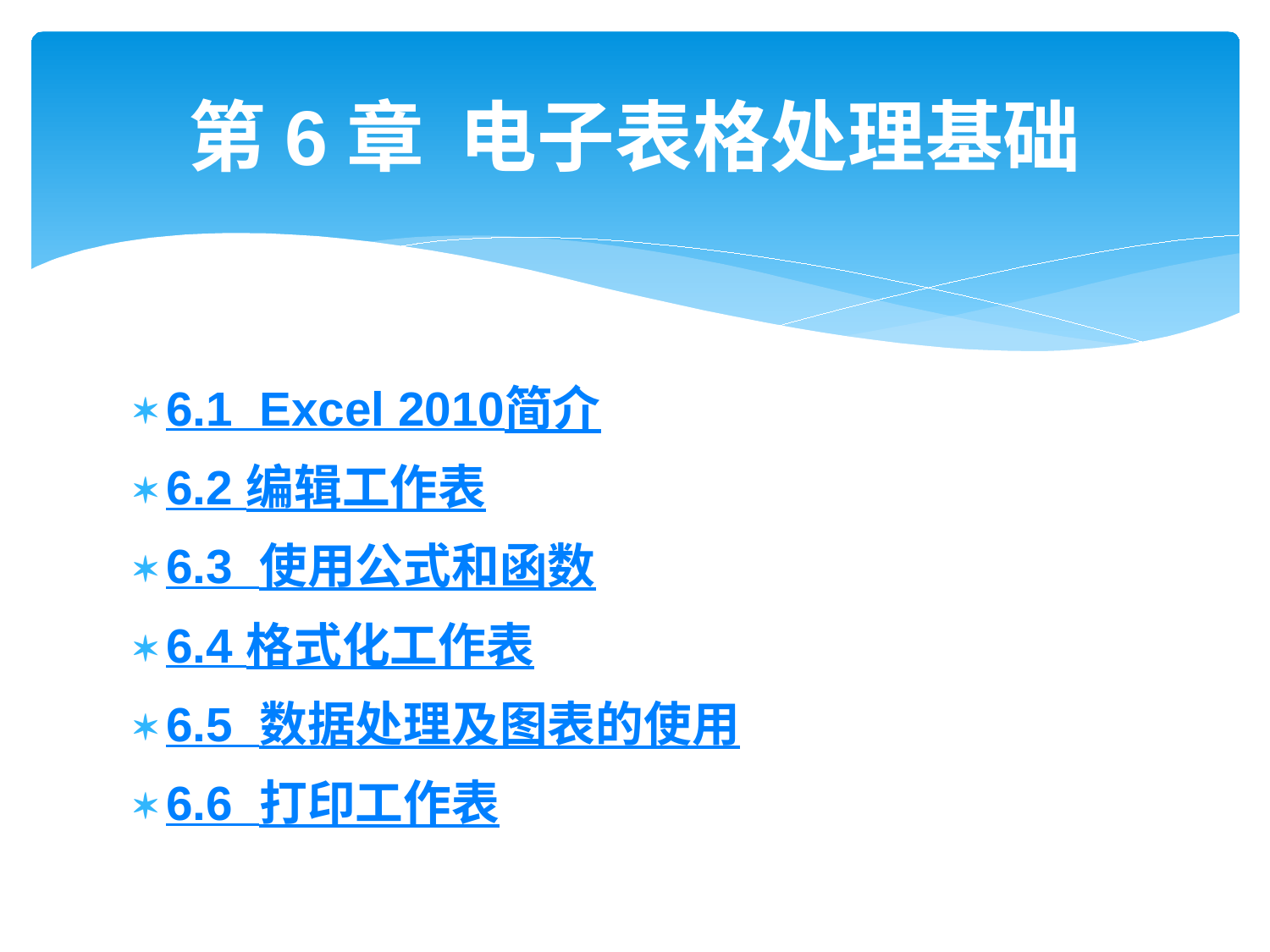

# 第6章  电子表格处理基础
6.1  Excel 2010简介
6.2 编辑工作表
6.3  使用公式和函数
6.4 格式化工作表
6.5  数据处理及图表的使用
6.6  打印工作表